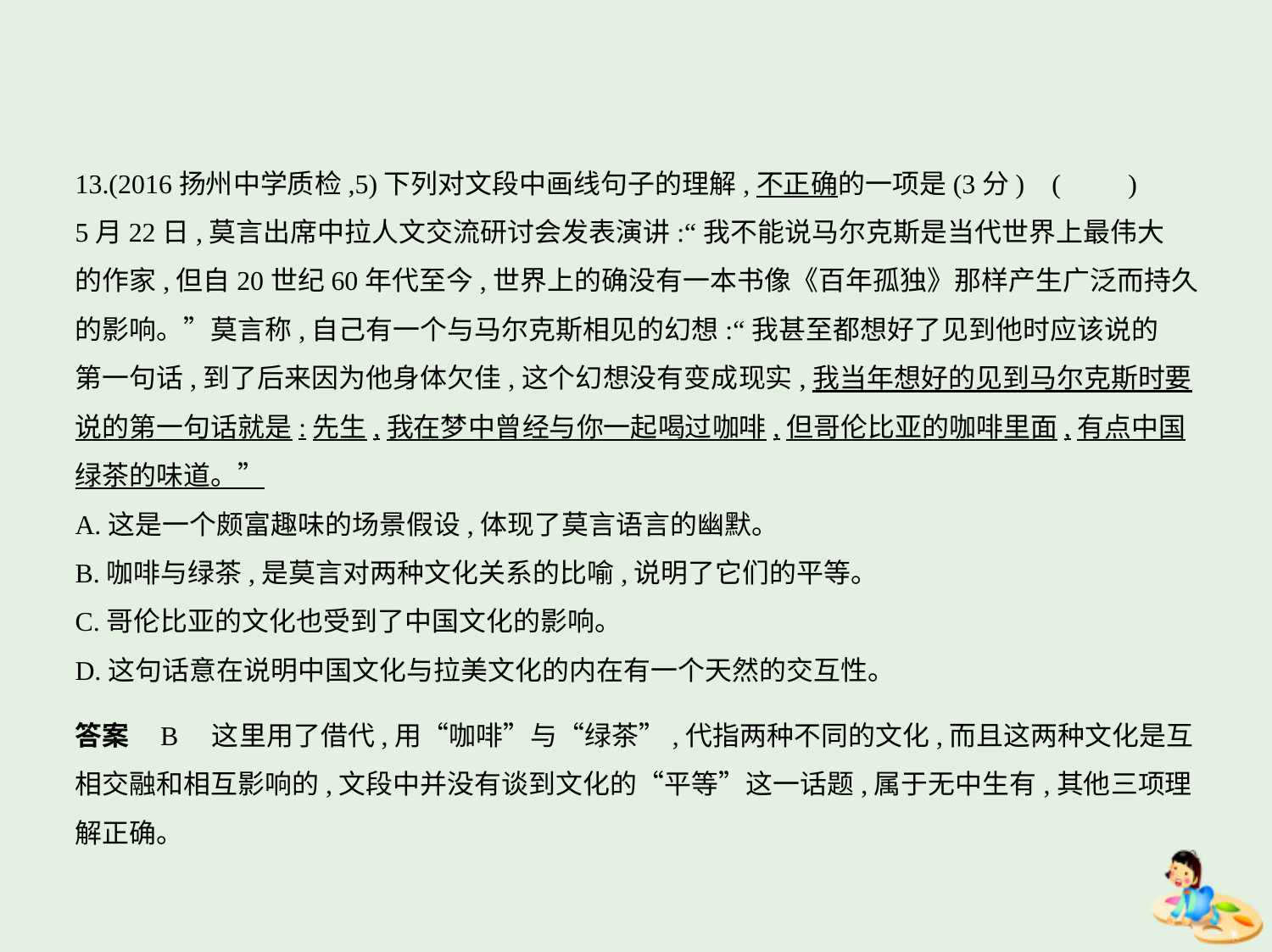

13.(2016扬州中学质检,5)下列对文段中画线句子的理解,不正确的一项是(3分) (　　)
5月22日,莫言出席中拉人文交流研讨会发表演讲:“我不能说马尔克斯是当代世界上最伟大
的作家,但自20世纪60年代至今,世界上的确没有一本书像《百年孤独》那样产生广泛而持久
的影响。”莫言称,自己有一个与马尔克斯相见的幻想:“我甚至都想好了见到他时应该说的
第一句话,到了后来因为他身体欠佳,这个幻想没有变成现实,我当年想好的见到马尔克斯时要
说的第一句话就是:先生,我在梦中曾经与你一起喝过咖啡,但哥伦比亚的咖啡里面,有点中国
绿茶的味道。”
A.这是一个颇富趣味的场景假设,体现了莫言语言的幽默。
B.咖啡与绿茶,是莫言对两种文化关系的比喻,说明了它们的平等。
C.哥伦比亚的文化也受到了中国文化的影响。
D.这句话意在说明中国文化与拉美文化的内在有一个天然的交互性。
答案    B　这里用了借代,用“咖啡”与“绿茶”,代指两种不同的文化,而且这两种文化是互
相交融和相互影响的,文段中并没有谈到文化的“平等”这一话题,属于无中生有,其他三项理
解正确。